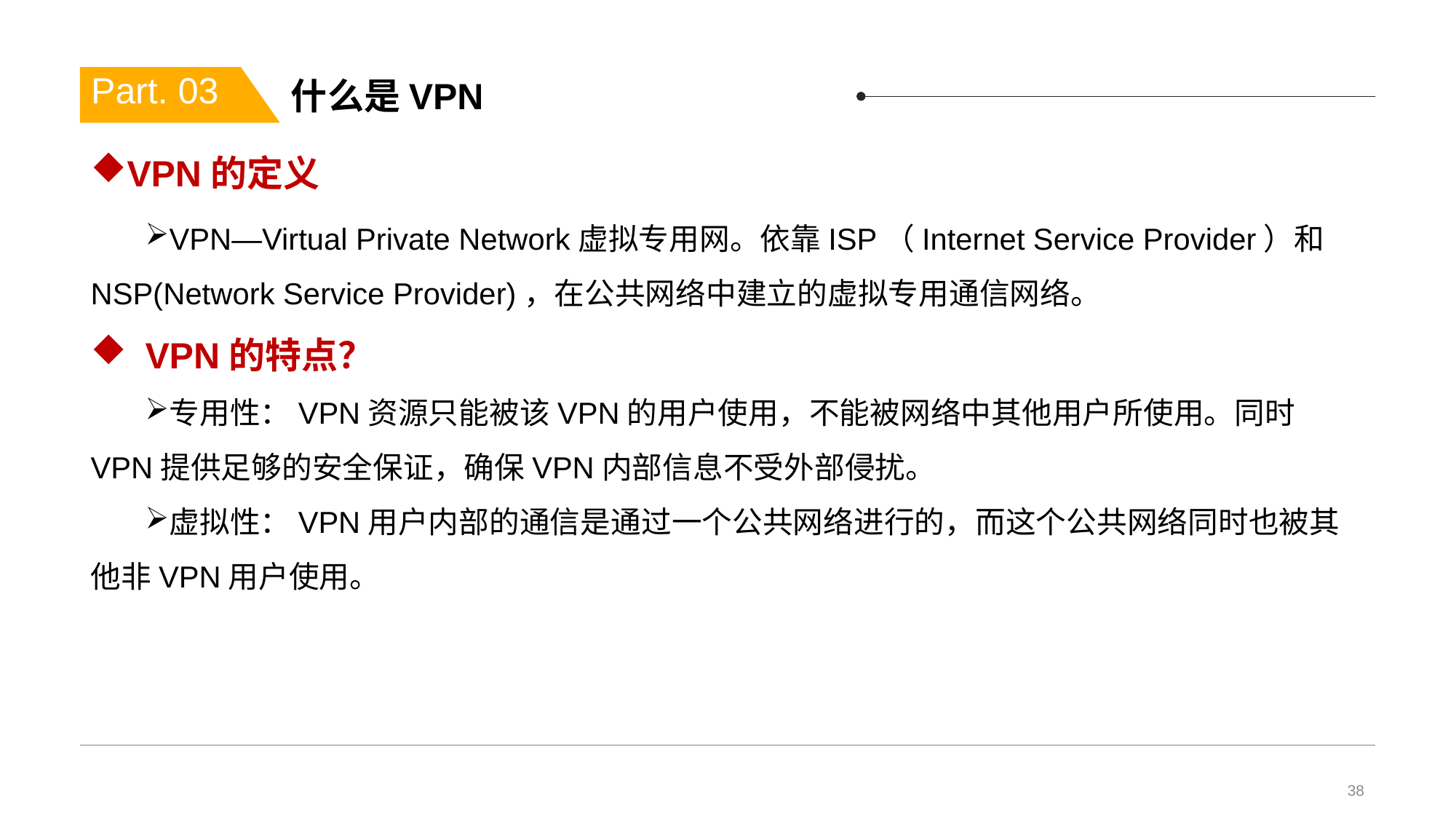

# 什么是VPN
Part. 03
VPN的定义
VPN—Virtual Private Network虚拟专用网。依靠ISP（Internet Service Provider）和NSP(Network Service Provider)，在公共网络中建立的虚拟专用通信网络。
VPN的特点？
专用性：VPN资源只能被该VPN的用户使用，不能被网络中其他用户所使用。同时VPN提供足够的安全保证，确保VPN内部信息不受外部侵扰。
虚拟性：VPN用户内部的通信是通过一个公共网络进行的，而这个公共网络同时也被其他非VPN用户使用。

38